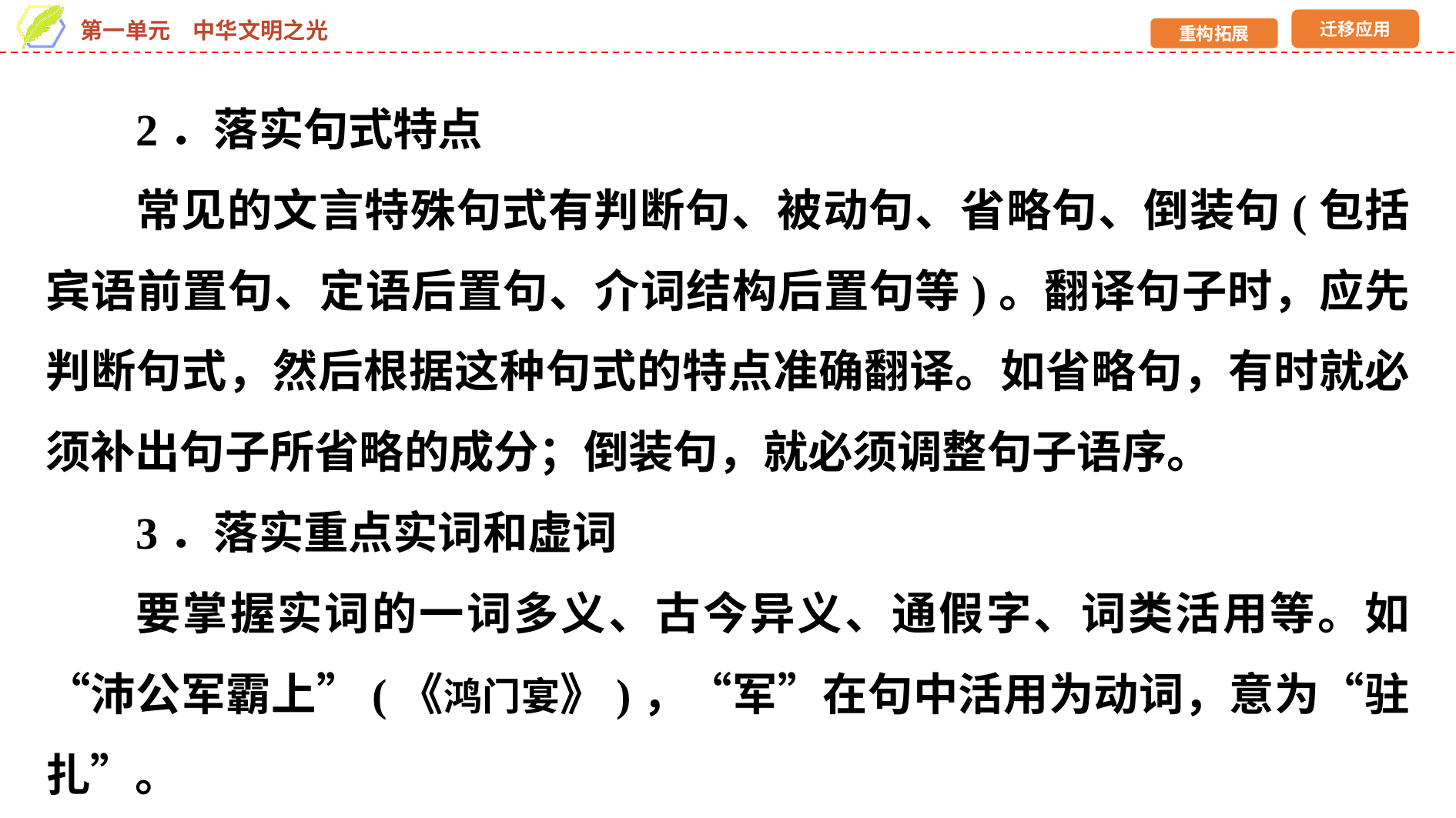

2．落实句式特点
常见的文言特殊句式有判断句、被动句、省略句、倒装句(包括宾语前置句、定语后置句、介词结构后置句等)。翻译句子时，应先判断句式，然后根据这种句式的特点准确翻译。如省略句，有时就必须补出句子所省略的成分；倒装句，就必须调整句子语序。
3．落实重点实词和虚词
要掌握实词的一词多义、古今异义、通假字、词类活用等。如“沛公军霸上”(《鸿门宴》)，“军”在句中活用为动词，意为“驻扎”。